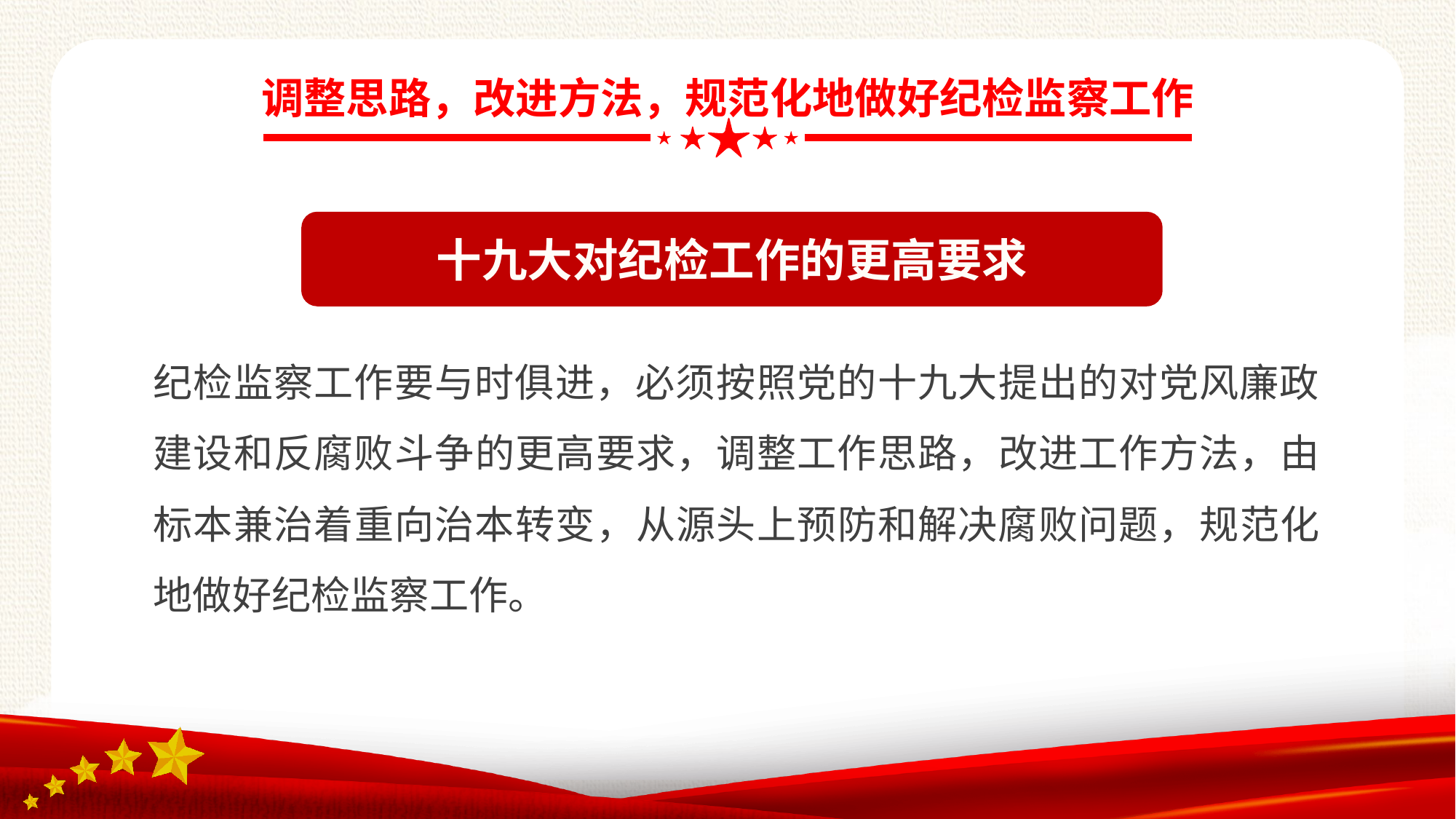

十九大对纪检工作的更高要求
纪检监察工作要与时俱进，必须按照党的十九大提出的对党风廉政建设和反腐败斗争的更高要求，调整工作思路，改进工作方法，由标本兼治着重向治本转变，从源头上预防和解决腐败问题，规范化地做好纪检监察工作。